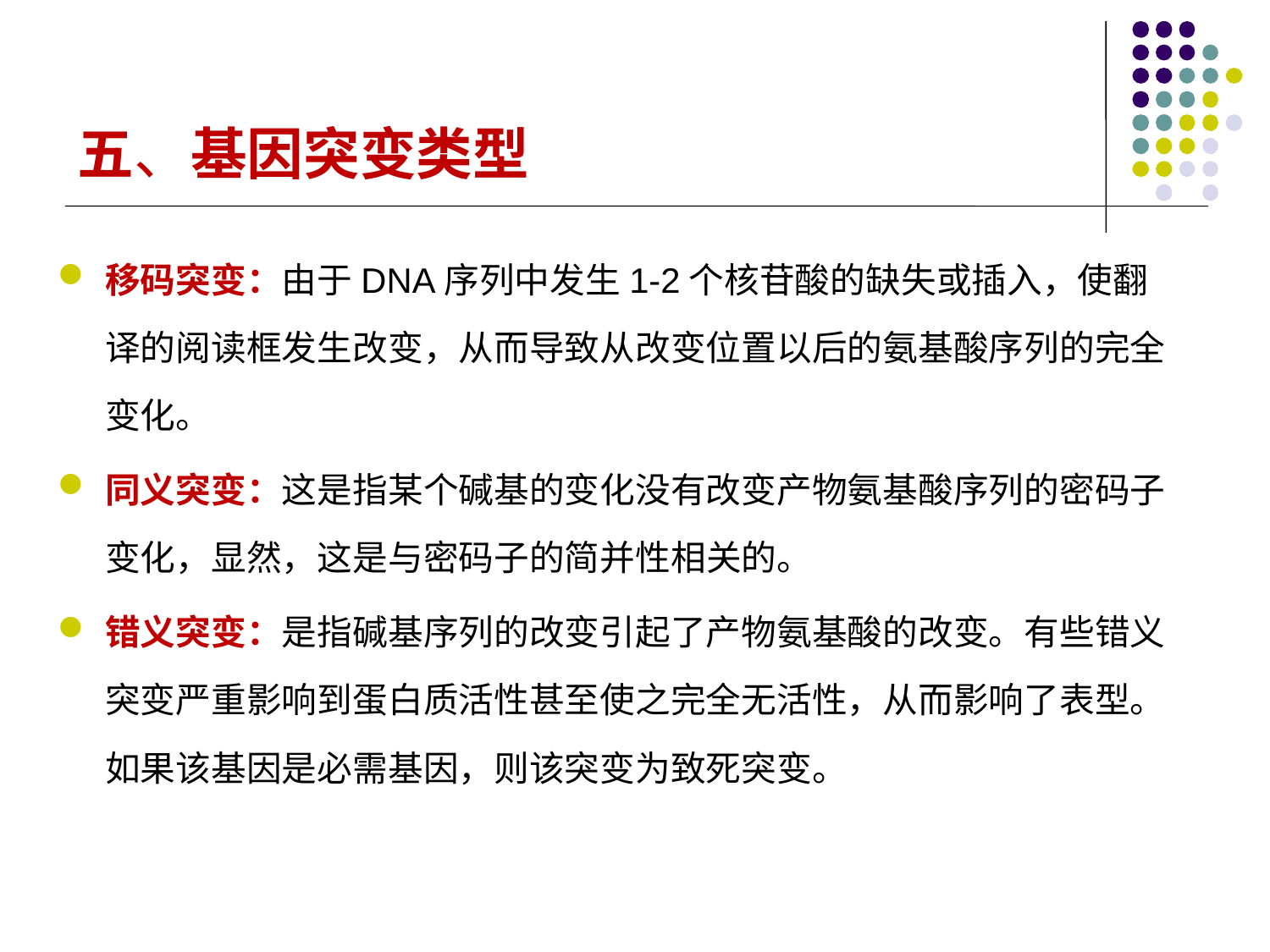

五、基因突变类型
移码突变：由于DNA序列中发生1-2个核苷酸的缺失或插入，使翻译的阅读框发生改变，从而导致从改变位置以后的氨基酸序列的完全变化。
同义突变：这是指某个碱基的变化没有改变产物氨基酸序列的密码子变化，显然，这是与密码子的简并性相关的。
错义突变：是指碱基序列的改变引起了产物氨基酸的改变。有些错义突变严重影响到蛋白质活性甚至使之完全无活性，从而影响了表型。如果该基因是必需基因，则该突变为致死突变。